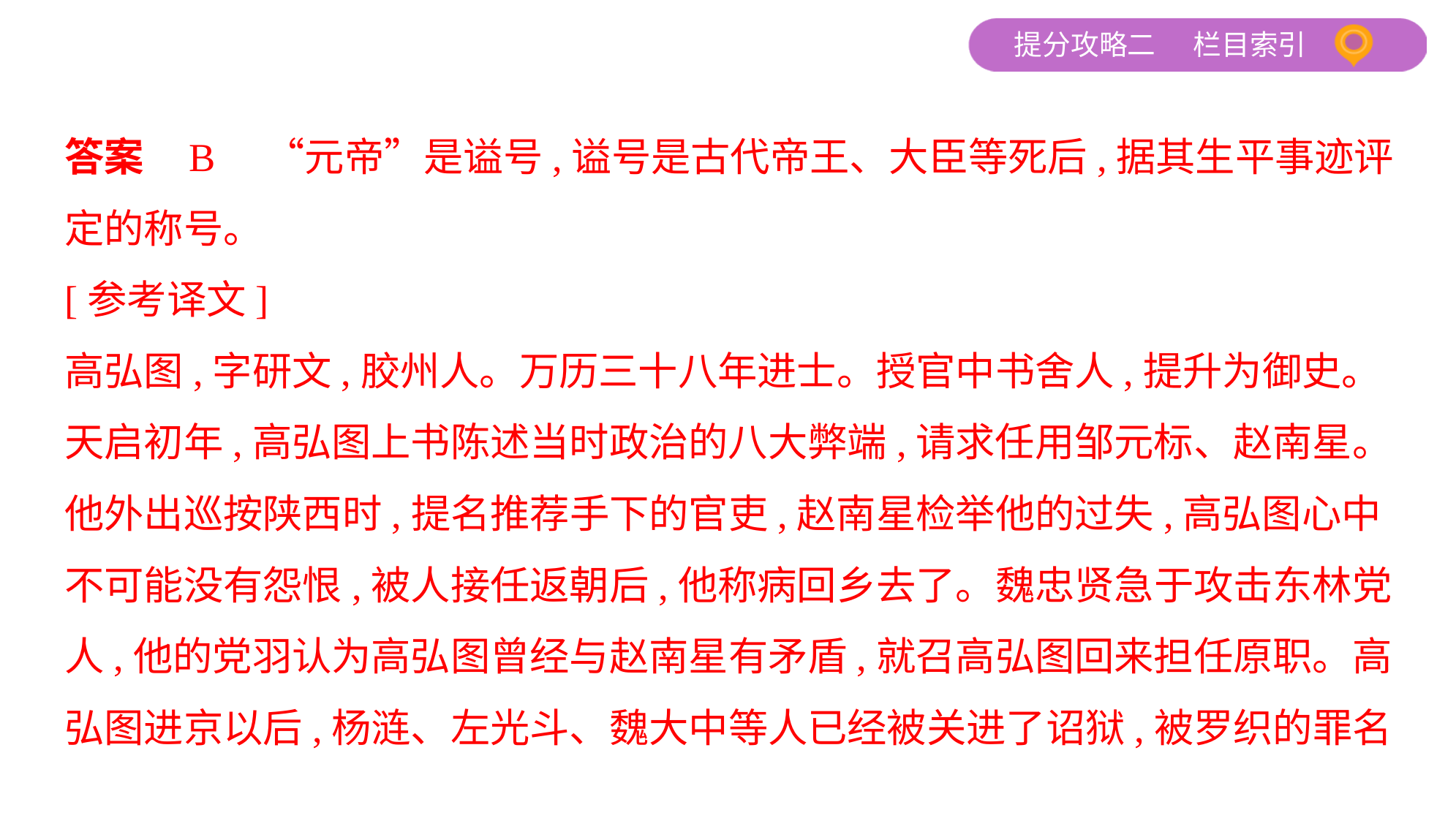

答案    B　“元帝”是谥号,谥号是古代帝王、大臣等死后,据其生平事迹评
定的称号。
[参考译文]
高弘图,字研文,胶州人。万历三十八年进士。授官中书舍人,提升为御史。
天启初年,高弘图上书陈述当时政治的八大弊端,请求任用邹元标、赵南星。
他外出巡按陕西时,提名推荐手下的官吏,赵南星检举他的过失,高弘图心中
不可能没有怨恨,被人接任返朝后,他称病回乡去了。魏忠贤急于攻击东林党
人,他的党羽认为高弘图曾经与赵南星有矛盾,就召高弘图回来担任原职。高
弘图进京以后,杨涟、左光斗、魏大中等人已经被关进了诏狱,被罗织的罪名